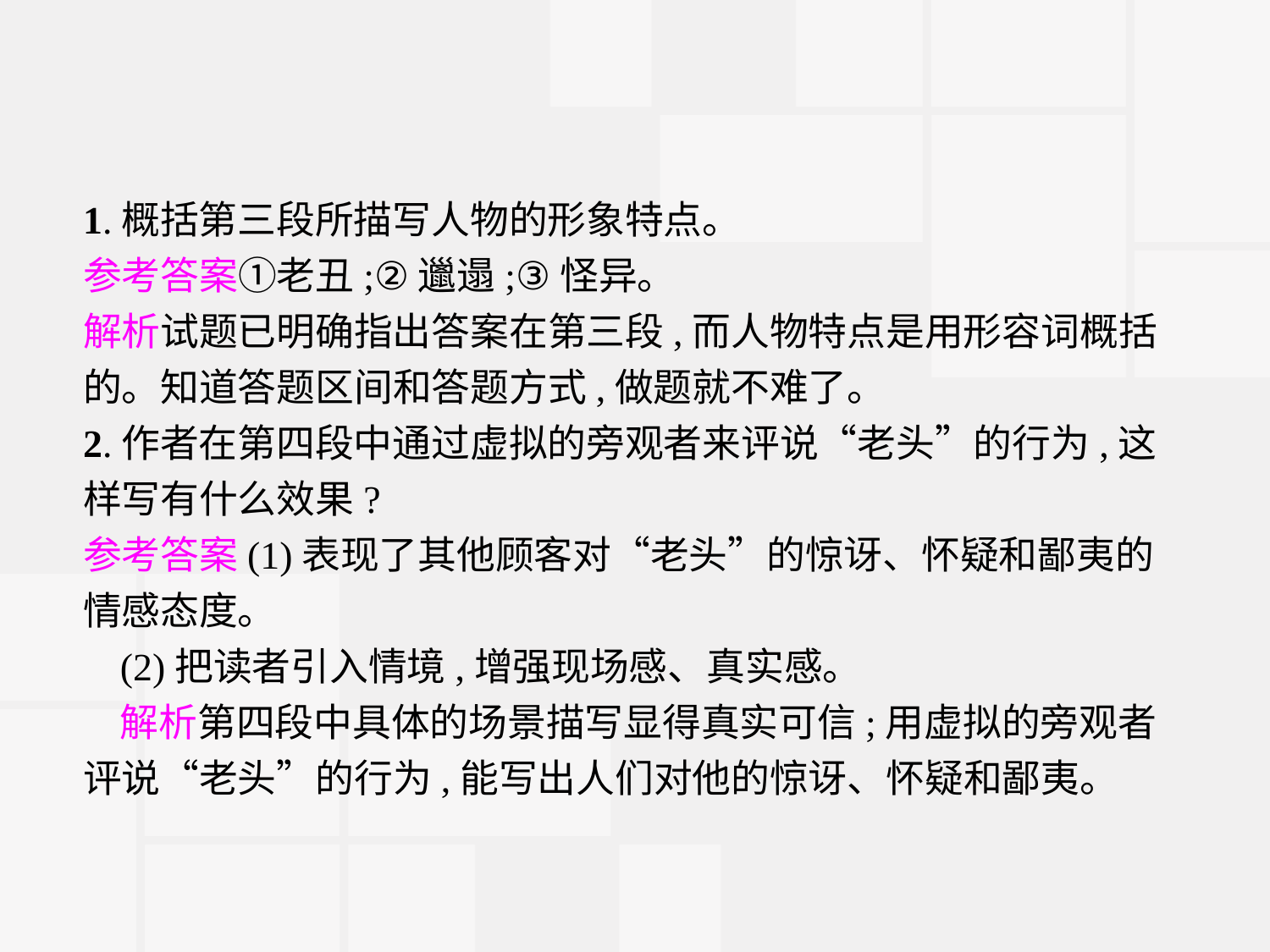

1.概括第三段所描写人物的形象特点。
参考答案①老丑;②邋遢;③怪异。
解析试题已明确指出答案在第三段,而人物特点是用形容词概括的。知道答题区间和答题方式,做题就不难了。
2.作者在第四段中通过虚拟的旁观者来评说“老头”的行为,这样写有什么效果?
参考答案(1)表现了其他顾客对“老头”的惊讶、怀疑和鄙夷的情感态度。
(2)把读者引入情境,增强现场感、真实感。
解析第四段中具体的场景描写显得真实可信;用虚拟的旁观者评说“老头”的行为,能写出人们对他的惊讶、怀疑和鄙夷。